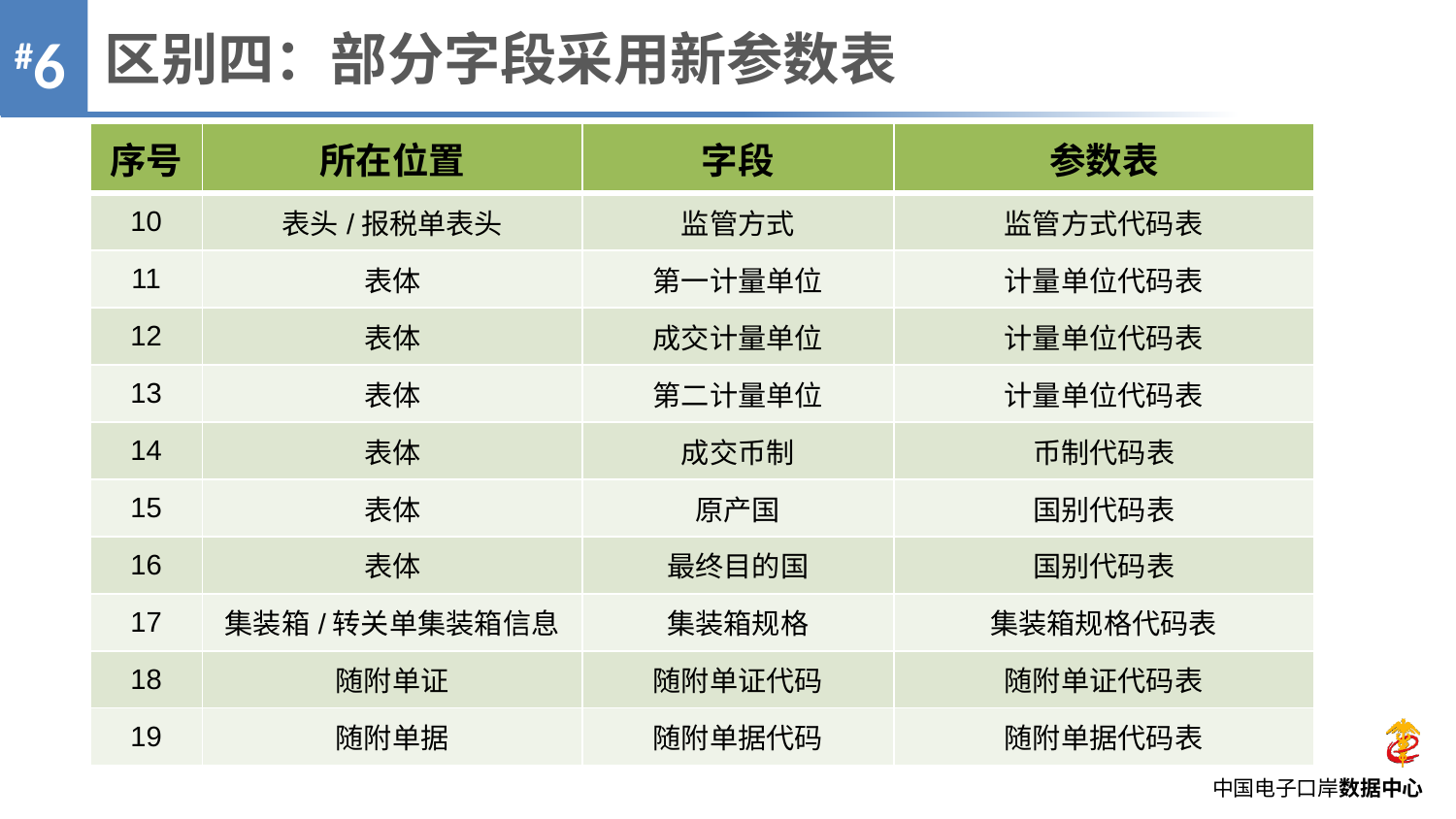

区别四：部分字段采用新参数表
#6
| 序号 | 所在位置 | 字段 | 参数表 |
| --- | --- | --- | --- |
| 10 | 表头/报税单表头 | 监管方式 | 监管方式代码表 |
| 11 | 表体 | 第一计量单位 | 计量单位代码表 |
| 12 | 表体 | 成交计量单位 | 计量单位代码表 |
| 13 | 表体 | 第二计量单位 | 计量单位代码表 |
| 14 | 表体 | 成交币制 | 币制代码表 |
| 15 | 表体 | 原产国 | 国别代码表 |
| 16 | 表体 | 最终目的国 | 国别代码表 |
| 17 | 集装箱/转关单集装箱信息 | 集装箱规格 | 集装箱规格代码表 |
| 18 | 随附单证 | 随附单证代码 | 随附单证代码表 |
| 19 | 随附单据 | 随附单据代码 | 随附单据代码表 |